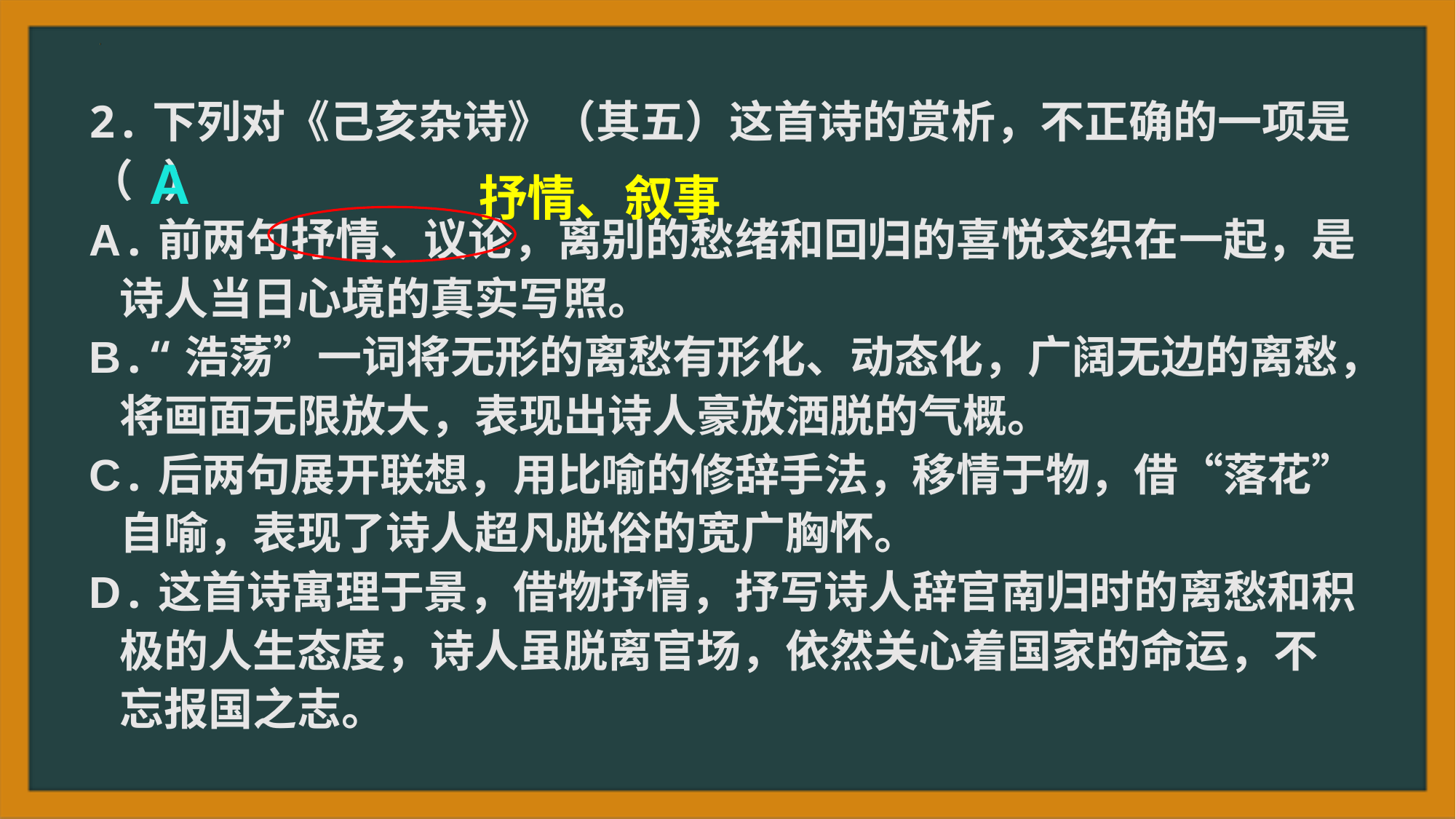

2.下列对《己亥杂诗》（其五）这首诗的赏析，不正确的一项是（   ）
A.前两句抒情、议论，离别的愁绪和回归的喜悦交织在一起，是
  诗人当日心境的真实写照。
B.“浩荡”一词将无形的离愁有形化、动态化，广阔无边的离愁，
  将画面无限放大，表现出诗人豪放洒脱的气概。
C.后两句展开联想，用比喻的修辞手法，移情于物，借“落花”
  自喻，表现了诗人超凡脱俗的宽广胸怀。
D.这首诗寓理于景，借物抒情，抒写诗人辞官南归时的离愁和积
  极的人生态度，诗人虽脱离官场，依然关心着国家的命运，不
  忘报国之志。
A
抒情、叙事